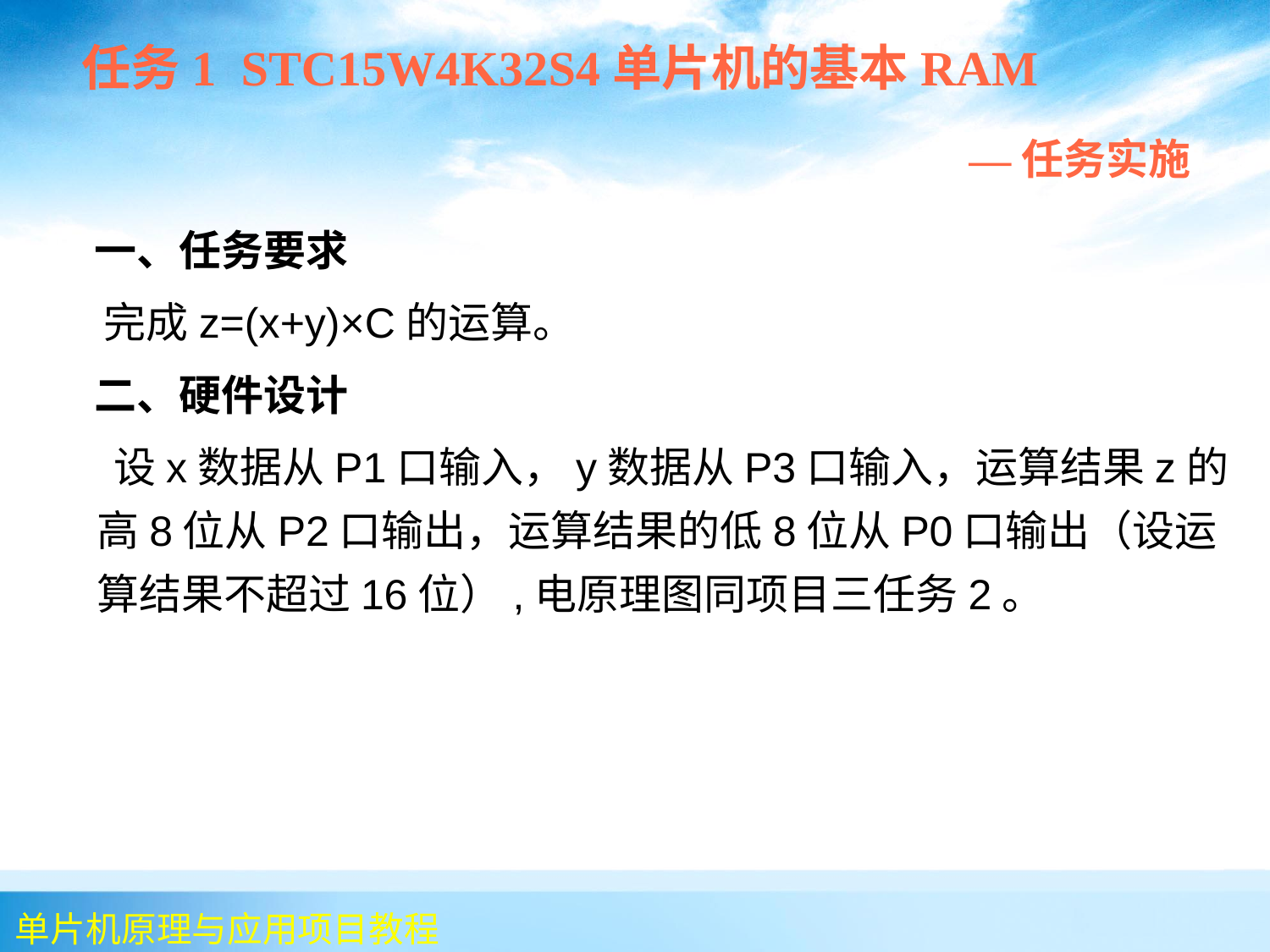

任务1  STC15W4K32S4单片机的基本RAM
                                                                            —任务实施
   一、任务要求
    完成z=(x+y)×C的运算。
   二、硬件设计
     设x数据从P1口输入，y数据从P3口输入，运算结果z的高8位从P2口输出，运算结果的低8位从P0口输出（设运算结果不超过16位）,电原理图同项目三任务2。